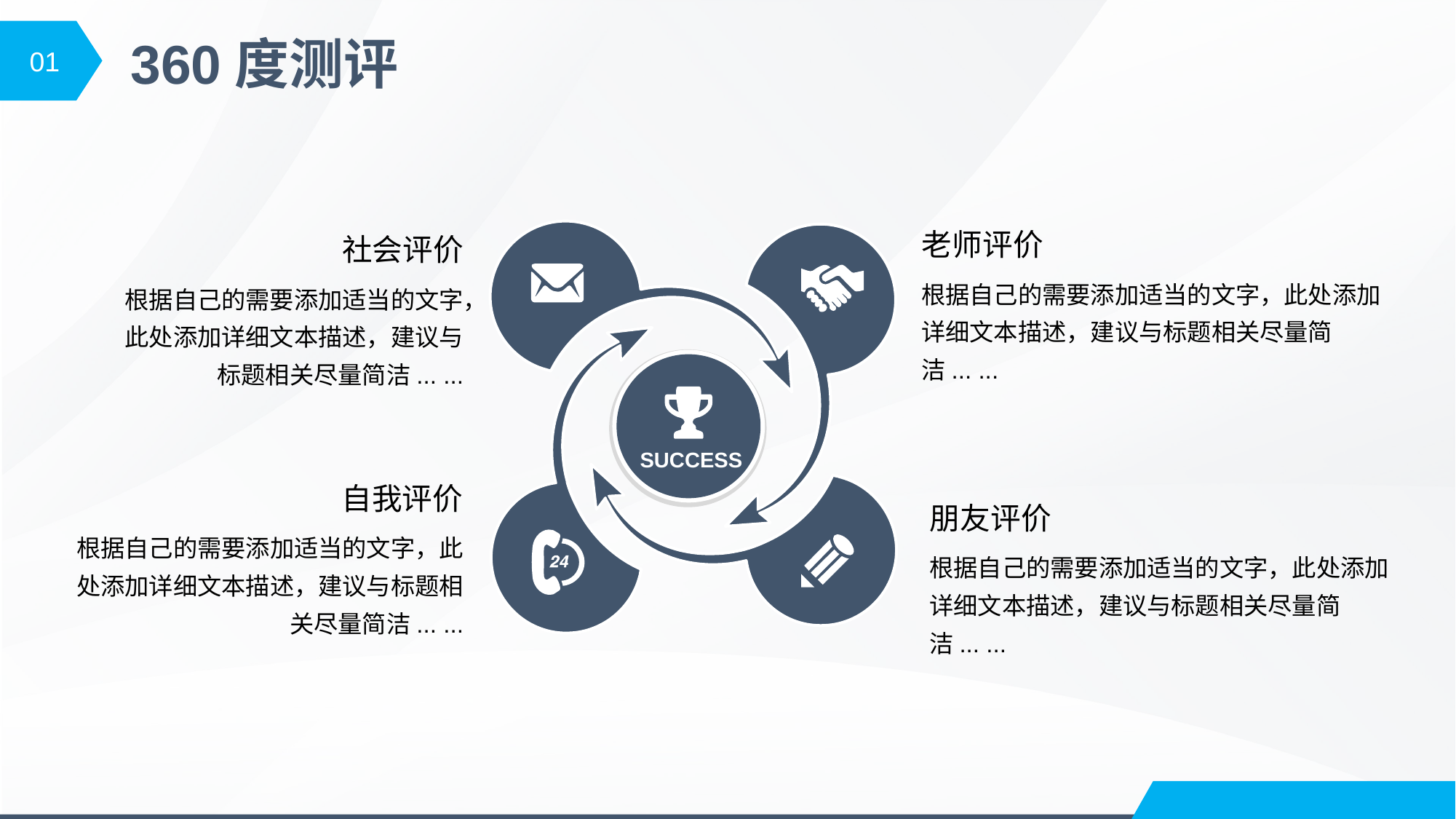

01
360度测评

SUCCESS

老师评价
根据自己的需要添加适当的文字，此处添加详细文本描述，建议与标题相关尽量简洁... ...
社会评价
根据自己的需要添加适当的文字，此处添加详细文本描述，建议与标题相关尽量简洁... ...
自我评价
根据自己的需要添加适当的文字，此处添加详细文本描述，建议与标题相关尽量简洁... ...
朋友评价
根据自己的需要添加适当的文字，此处添加详细文本描述，建议与标题相关尽量简洁... ...